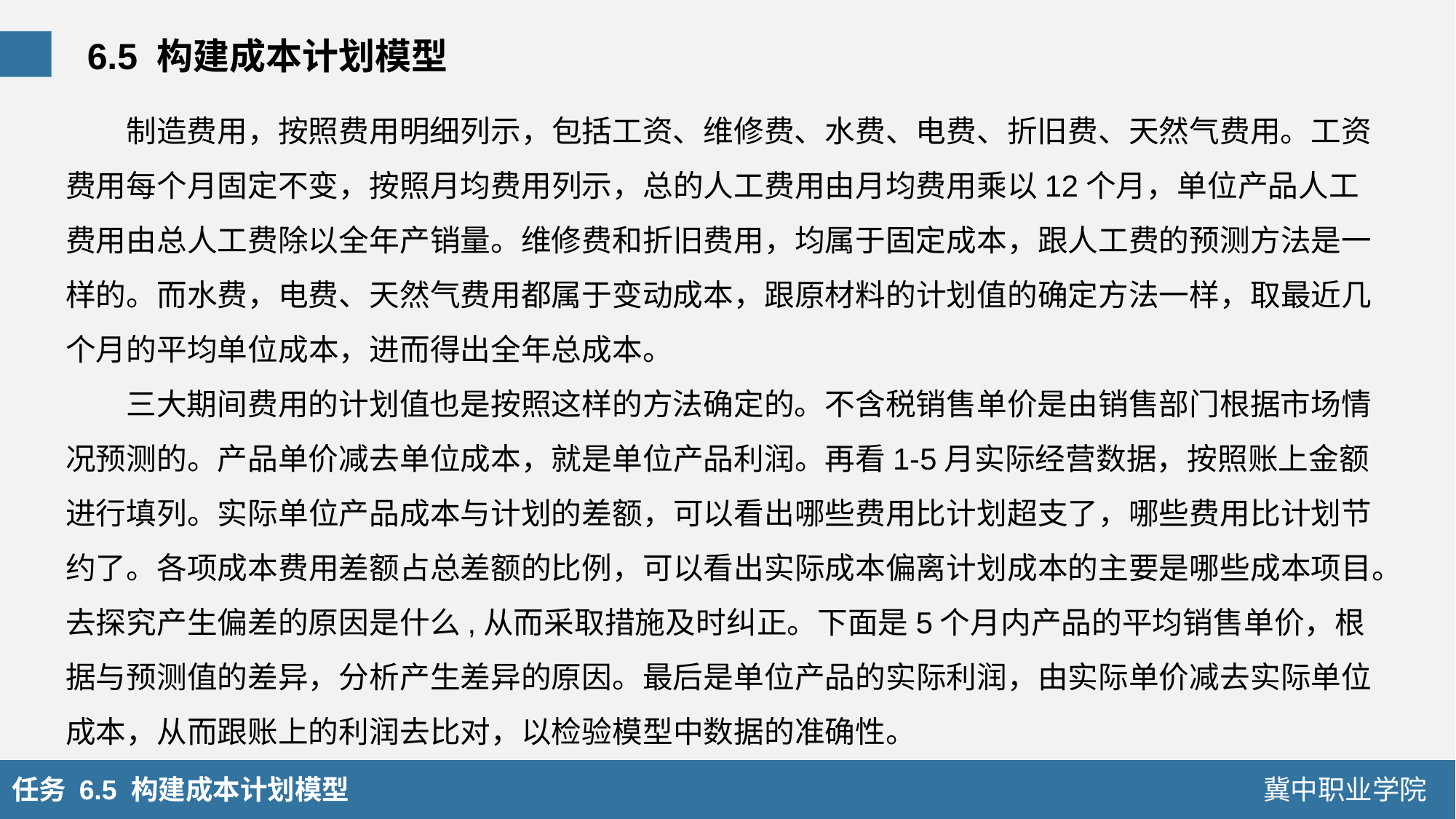

6.5 构建成本计划模型
制造费用，按照费用明细列示，包括工资、维修费、水费、电费、折旧费、天然气费用。工资费用每个月固定不变，按照月均费用列示，总的人工费用由月均费用乘以12个月，单位产品人工费用由总人工费除以全年产销量。维修费和折旧费用，均属于固定成本，跟人工费的预测方法是一样的。而水费，电费、天然气费用都属于变动成本，跟原材料的计划值的确定方法一样，取最近几个月的平均单位成本，进而得出全年总成本。
三大期间费用的计划值也是按照这样的方法确定的。不含税销售单价是由销售部门根据市场情况预测的。产品单价减去单位成本，就是单位产品利润。再看1-5月实际经营数据，按照账上金额进行填列。实际单位产品成本与计划的差额，可以看出哪些费用比计划超支了，哪些费用比计划节约了。各项成本费用差额占总差额的比例，可以看出实际成本偏离计划成本的主要是哪些成本项目。去探究产生偏差的原因是什么,从而采取措施及时纠正。下面是5个月内产品的平均销售单价，根据与预测值的差异，分析产生差异的原因。最后是单位产品的实际利润，由实际单价减去实际单位成本，从而跟账上的利润去比对，以检验模型中数据的准确性。

任务 6.5 构建成本计划模型
冀中职业学院